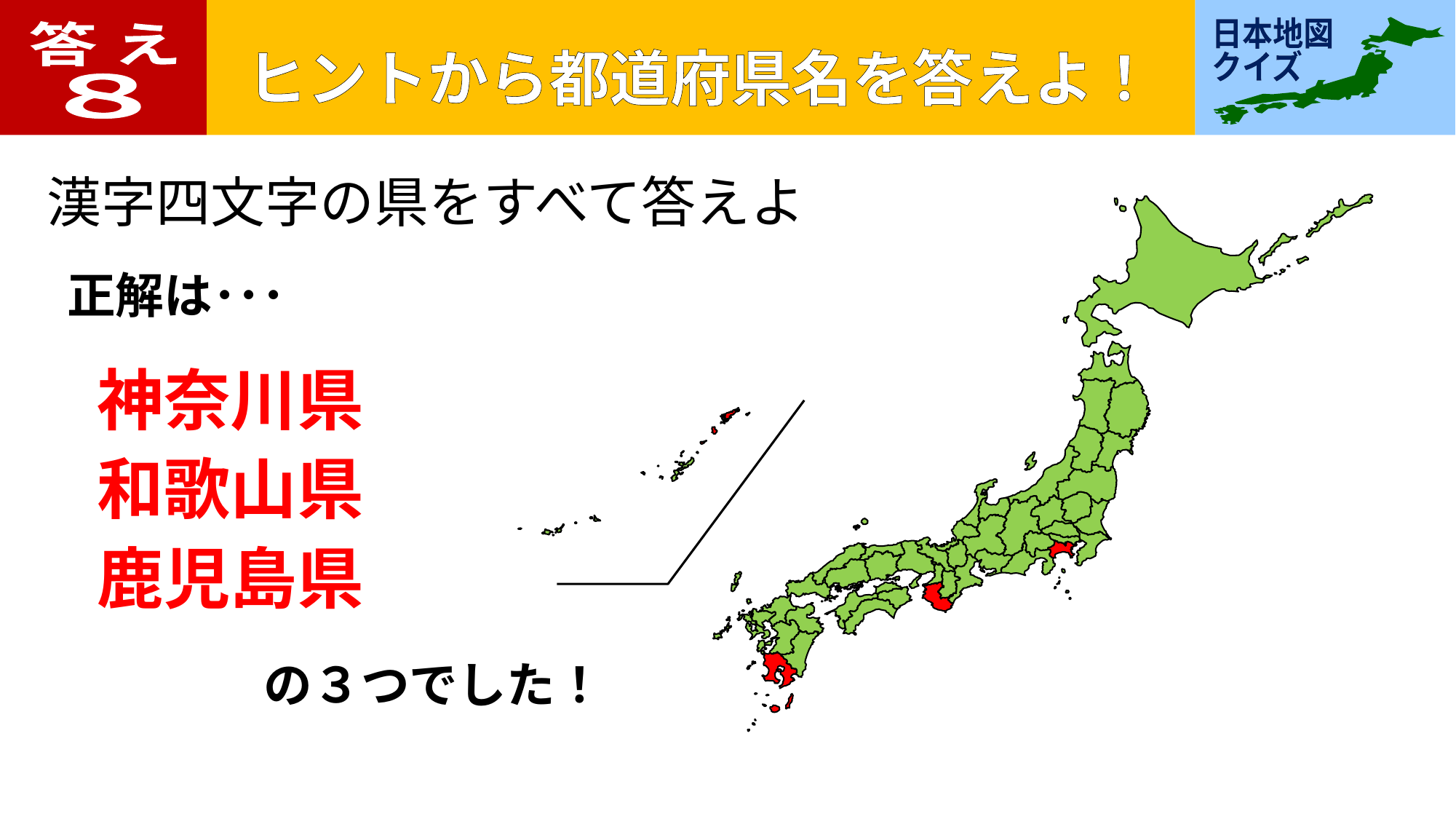

答 え
８
漢字四文字の県をすべて答えよ

正解は･･･
神奈川県
和歌山県
鹿児島県
の３つでした！